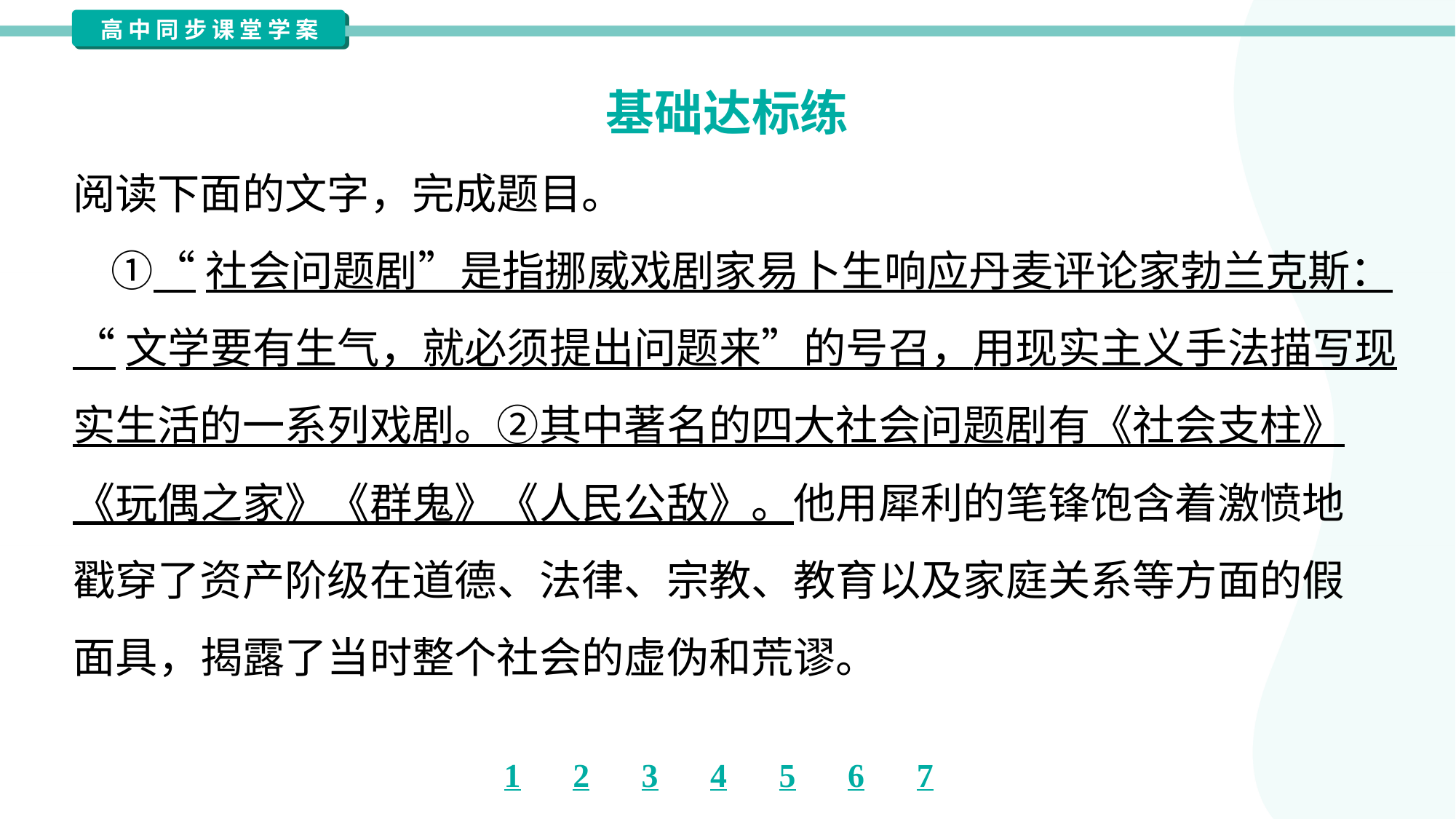

基础达标练
阅读下面的文字，完成题目。
    ①“社会问题剧”是指挪威戏剧家易卜生响应丹麦评论家勃兰克斯：
“文学要有生气，就必须提出问题来”的号召，用现实主义手法描写现
实生活的一系列戏剧。②其中著名的四大社会问题剧有《社会支柱》
《玩偶之家》《群鬼》《人民公敌》。他用犀利的笔锋饱含着激愤地
戳穿了资产阶级在道德、法律、宗教、教育以及家庭关系等方面的假
面具，揭露了当时整个社会的虚伪和荒谬。